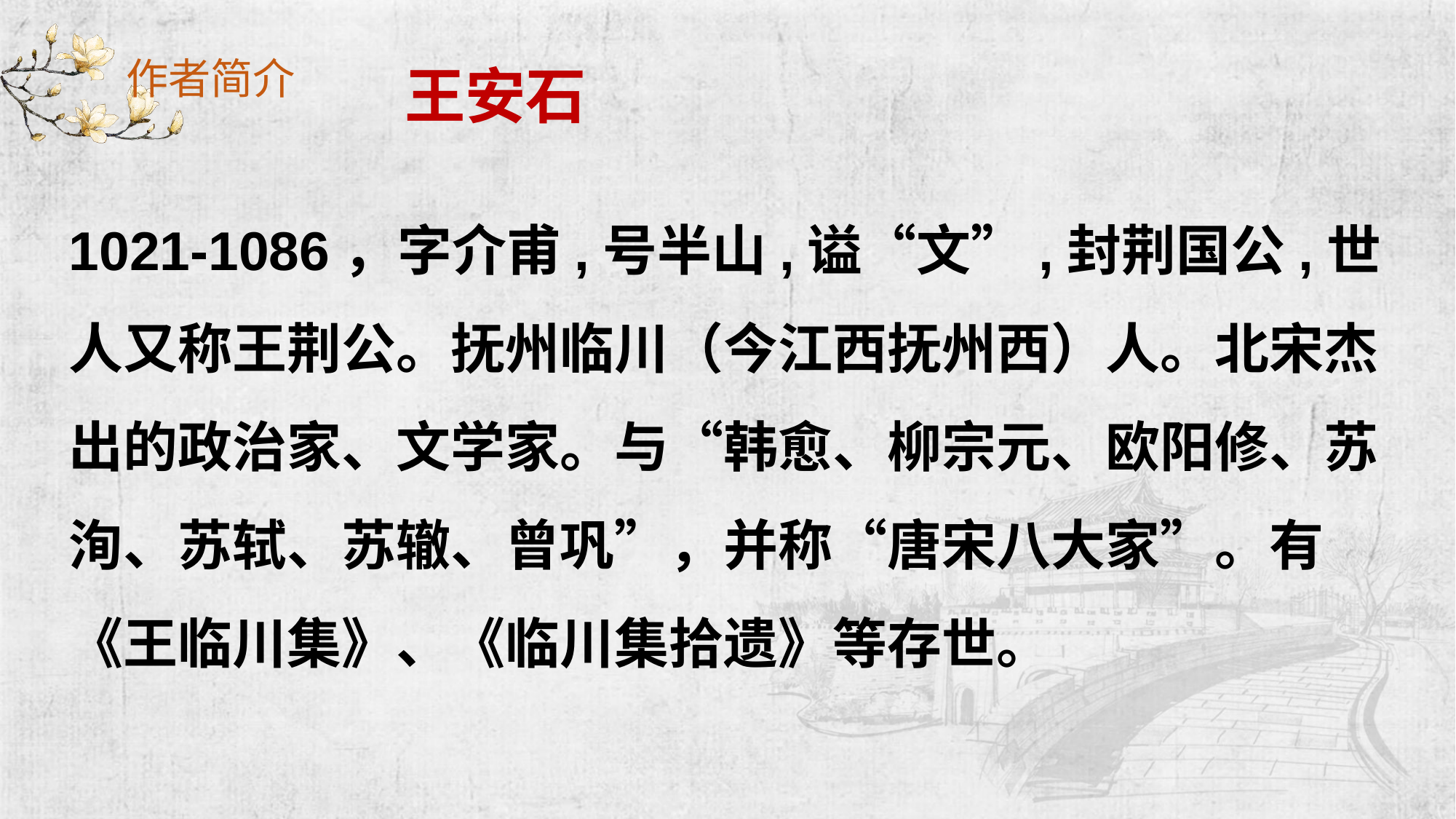

作者简介
王安石
1021-1086，字介甫,号半山,谥“文”,封荆国公,世人又称王荆公。抚州临川（今江西抚州西）人。北宋杰出的政治家、文学家。与“韩愈、柳宗元、欧阳修、苏洵、苏轼、苏辙、曾巩”，并称“唐宋八大家”。有《王临川集》、《临川集拾遗》等存世。